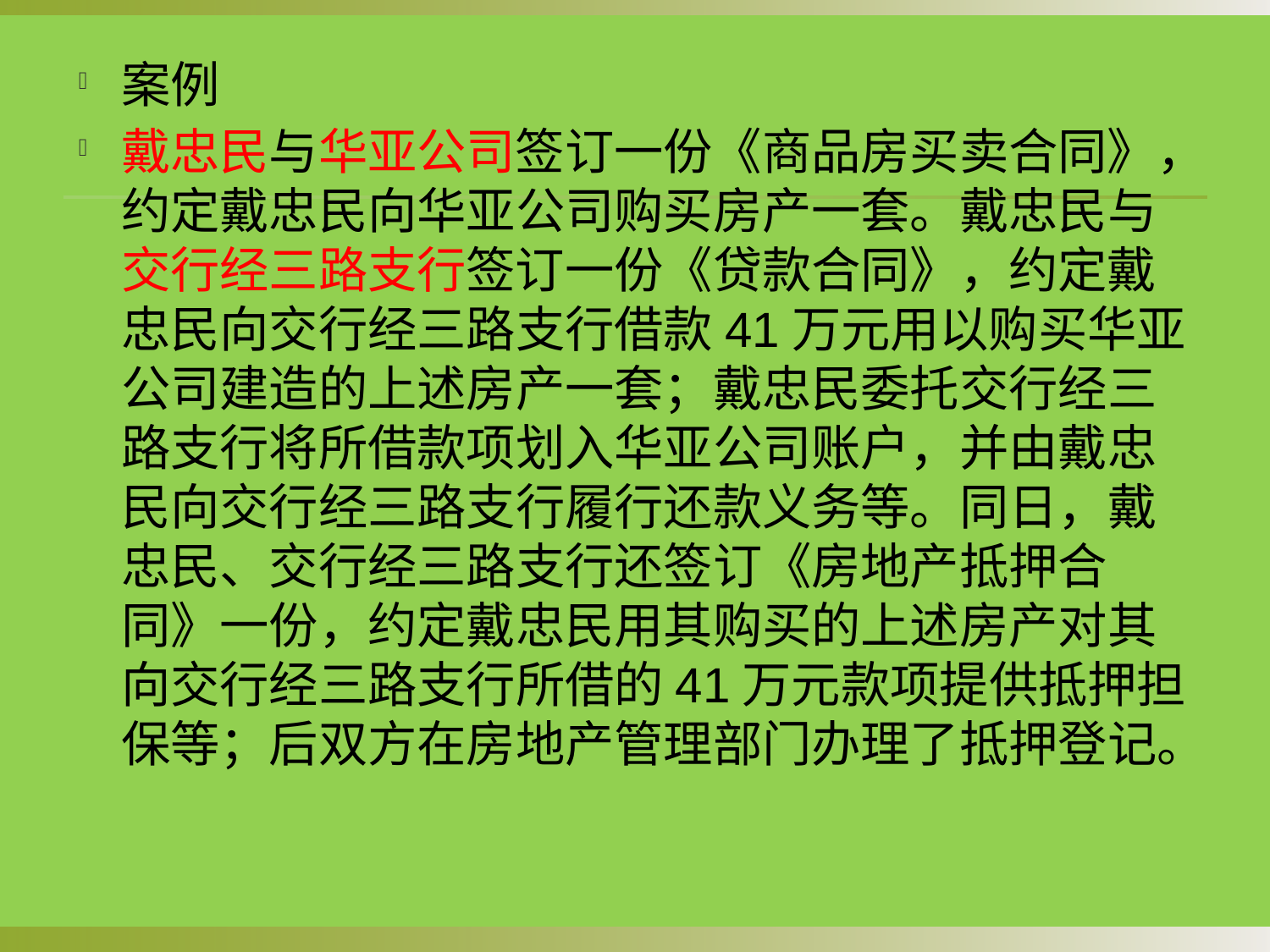

案例
戴忠民与华亚公司签订一份《商品房买卖合同》，约定戴忠民向华亚公司购买房产一套。戴忠民与交行经三路支行签订一份《贷款合同》，约定戴忠民向交行经三路支行借款41万元用以购买华亚公司建造的上述房产一套；戴忠民委托交行经三路支行将所借款项划入华亚公司账户，并由戴忠民向交行经三路支行履行还款义务等。同日，戴忠民、交行经三路支行还签订《房地产抵押合同》一份，约定戴忠民用其购买的上述房产对其向交行经三路支行所借的41万元款项提供抵押担保等；后双方在房地产管理部门办理了抵押登记。